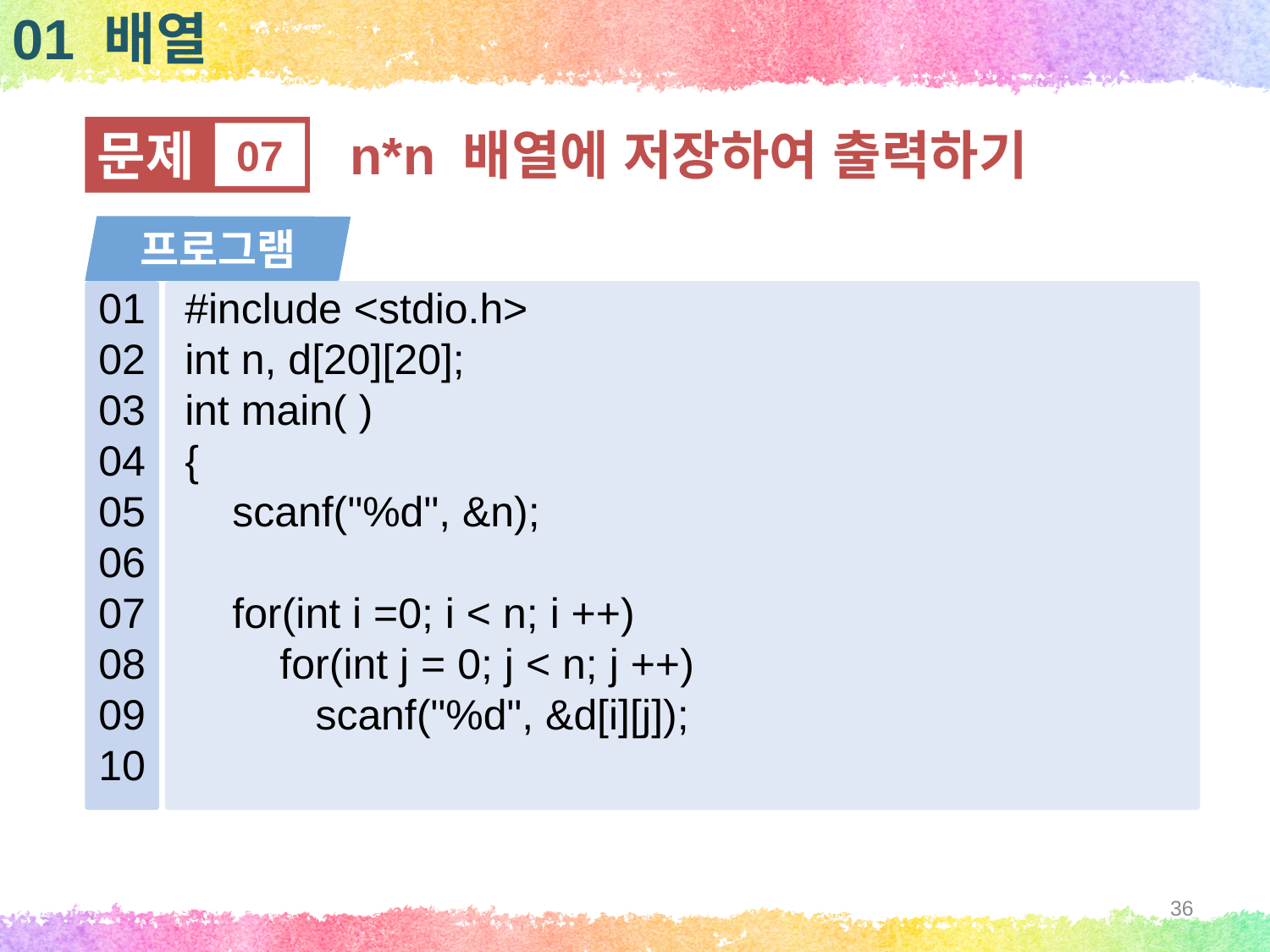

01 배열
문제
07
n*n 배열에 저장하여 출력하기
프로그램
01
02
03
04
05
06
07
08
09
10
#include <stdio.h>
int n, d[20][20];
int main( )
{
    scanf("%d", &n);

    for(int i =0; i < n; i ++)
        for(int j = 0; j < n; j ++)
           scanf("%d", &d[i][j]);
36